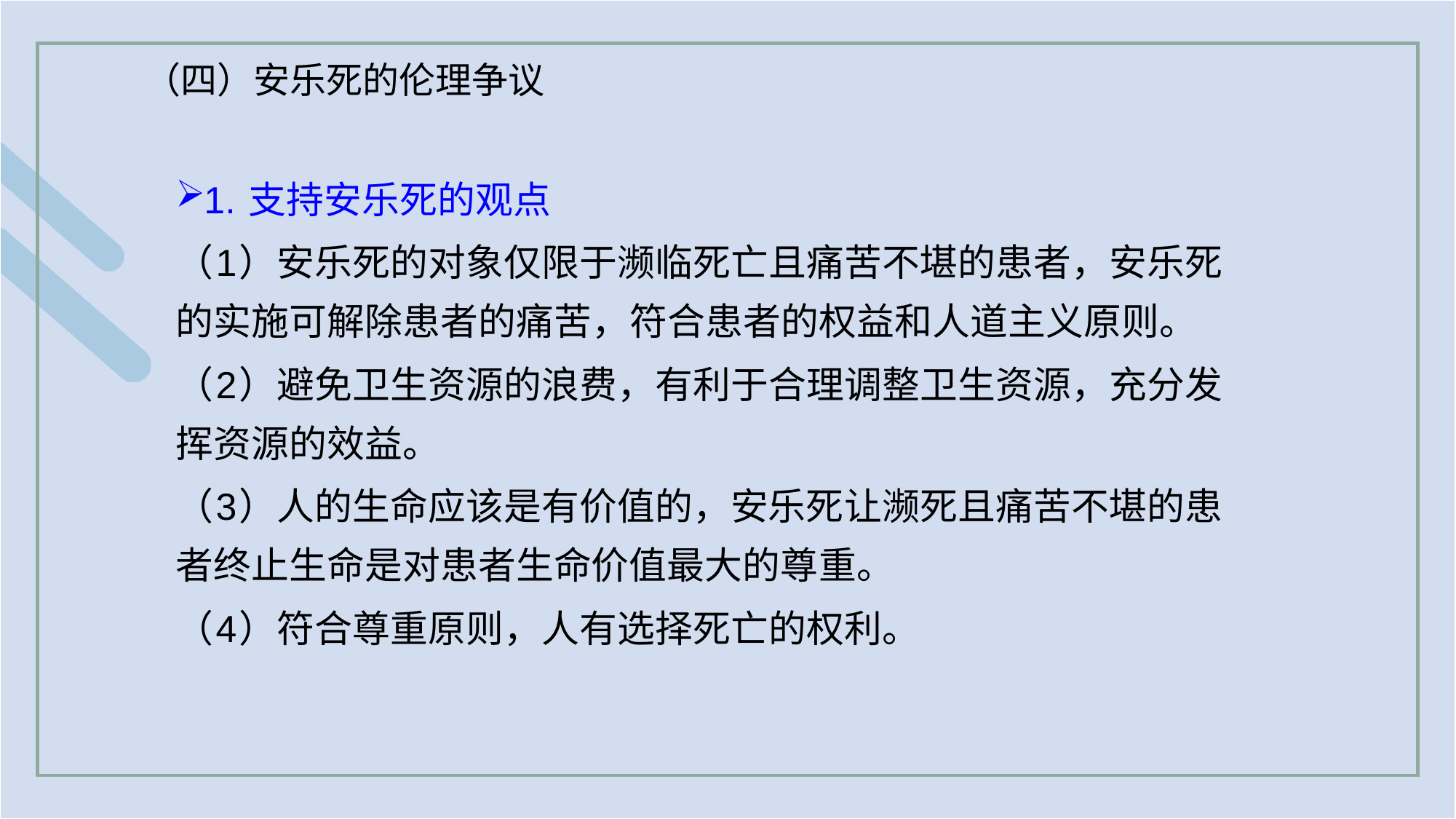

（四）安乐死的伦理争议
1. 支持安乐死的观点
（1）安乐死的对象仅限于濒临死亡且痛苦不堪的患者，安乐死的实施可解除患者的痛苦，符合患者的权益和人道主义原则。
（2）避免卫生资源的浪费，有利于合理调整卫生资源，充分发挥资源的效益。
（3）人的生命应该是有价值的，安乐死让濒死且痛苦不堪的患者终止生命是对患者生命价值最大的尊重。
（4）符合尊重原则，人有选择死亡的权利。